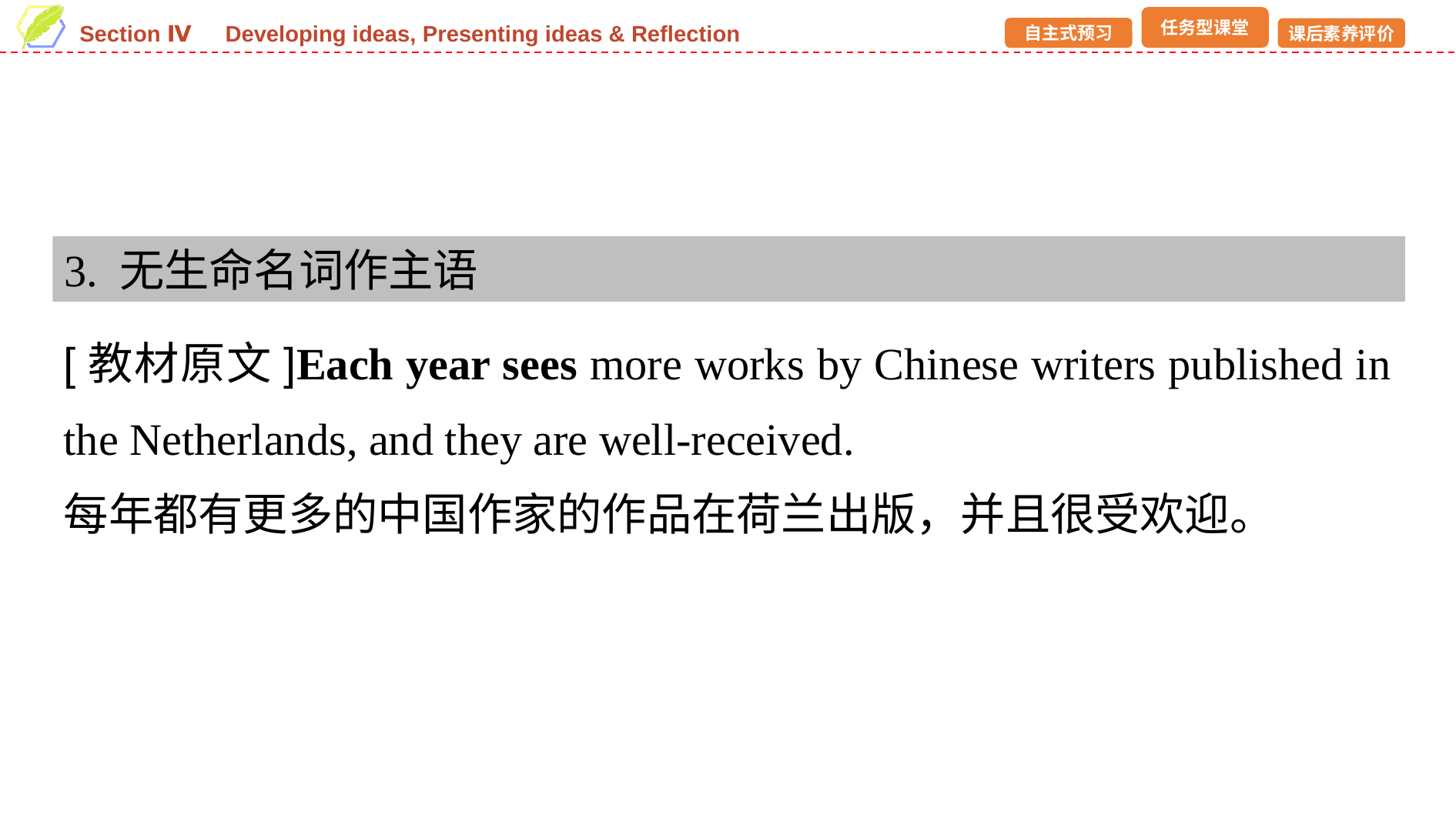

3. 无生命名词作主语
[教材原文]Each year sees more works by Chinese writers published in the Netherlands, and they are well-received.
每年都有更多的中国作家的作品在荷兰出版，并且很受欢迎。